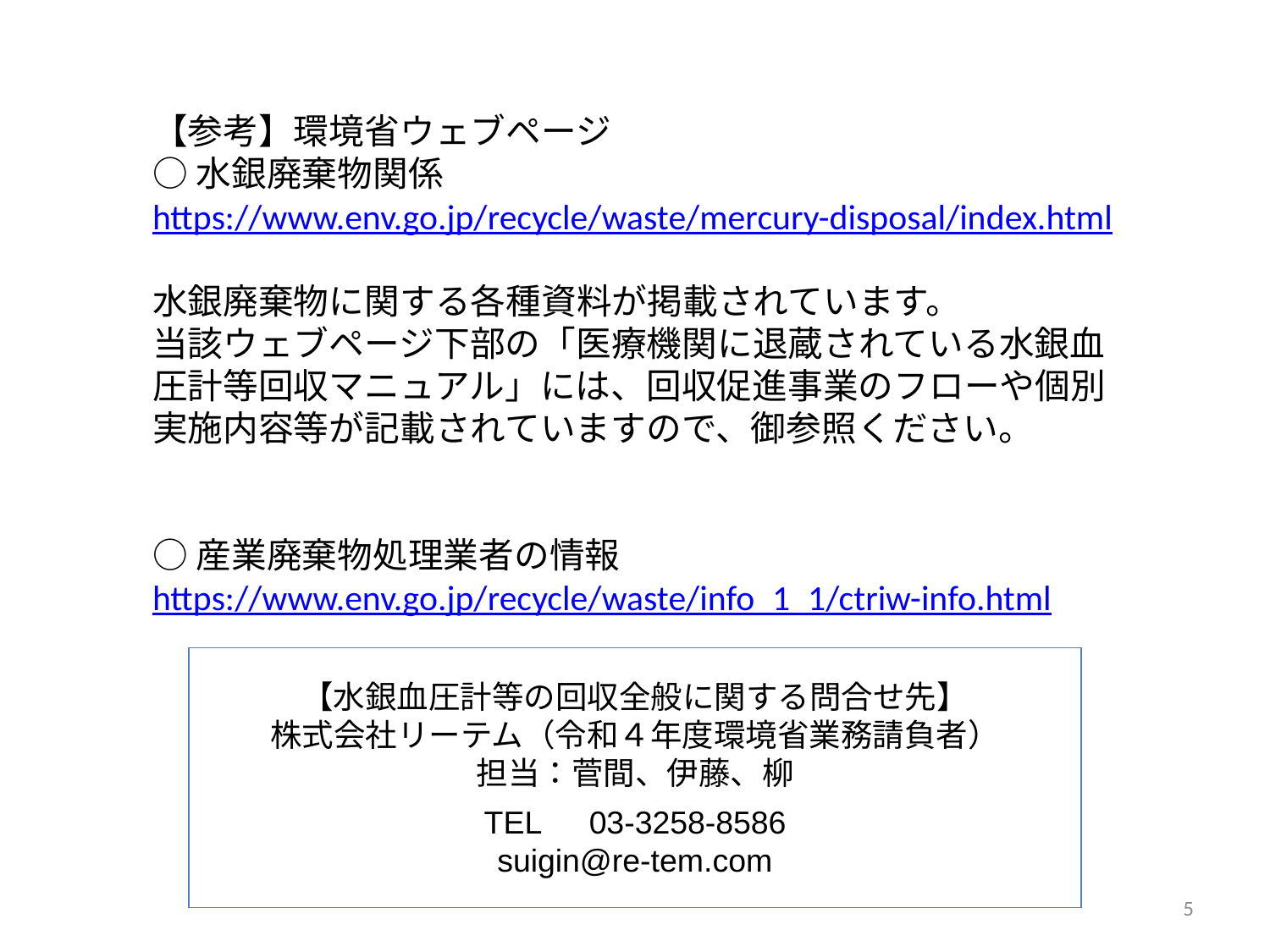

【参考】環境省ウェブページ
○水銀廃棄物関係
https://www.env.go.jp/recycle/waste/mercury-disposal/index.html

水銀廃棄物に関する各種資料が掲載されています。
当該ウェブページ下部の「医療機関に退蔵されている水銀血圧計等回収マニュアル」には、回収促進事業のフローや個別実施内容等が記載されていますので、御参照ください。

○産業廃棄物処理業者の情報
https://www.env.go.jp/recycle/waste/info_1_1/ctriw-info.html
【水銀血圧計等の回収全般に関する問合せ先】
株式会社リーテム（令和４年度環境省業務請負者）
担当：菅間、伊藤、柳
TEL　03-3258-8586
suigin@re-tem.com
5